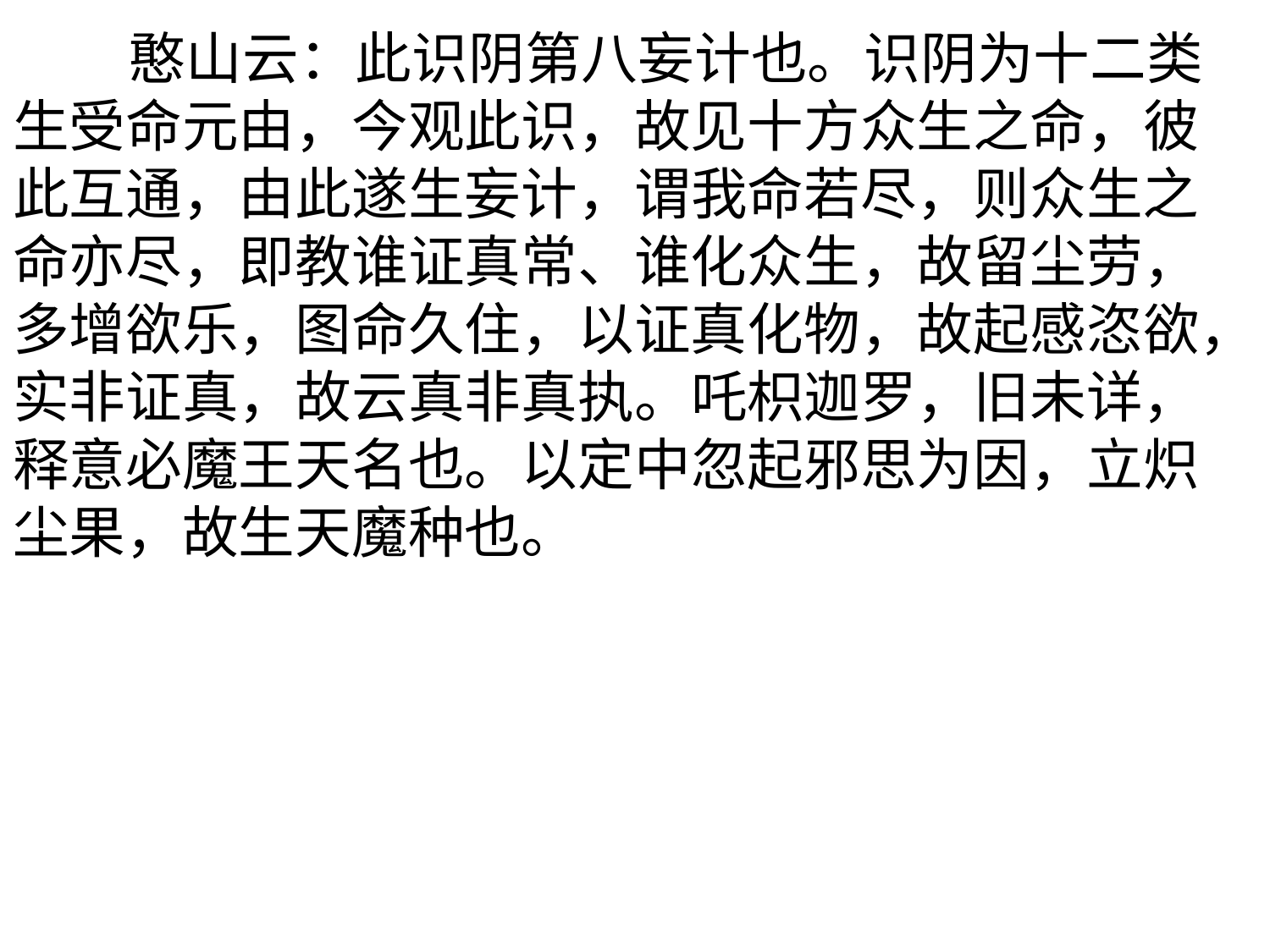

憨山云：此识阴第八妄计也。识阴为十二类生受命元由，今观此识，故见十方众生之命，彼此互通，由此遂生妄计，谓我命若尽，则众生之命亦尽，即教谁证真常、谁化众生，故留尘劳，多增欲乐，图命久住，以证真化物，故起感恣欲，实非证真，故云真非真执。吒枳迦罗，旧未详，释意必魔王天名也。以定中忽起邪思为因，立炽尘果，故生天魔种也。